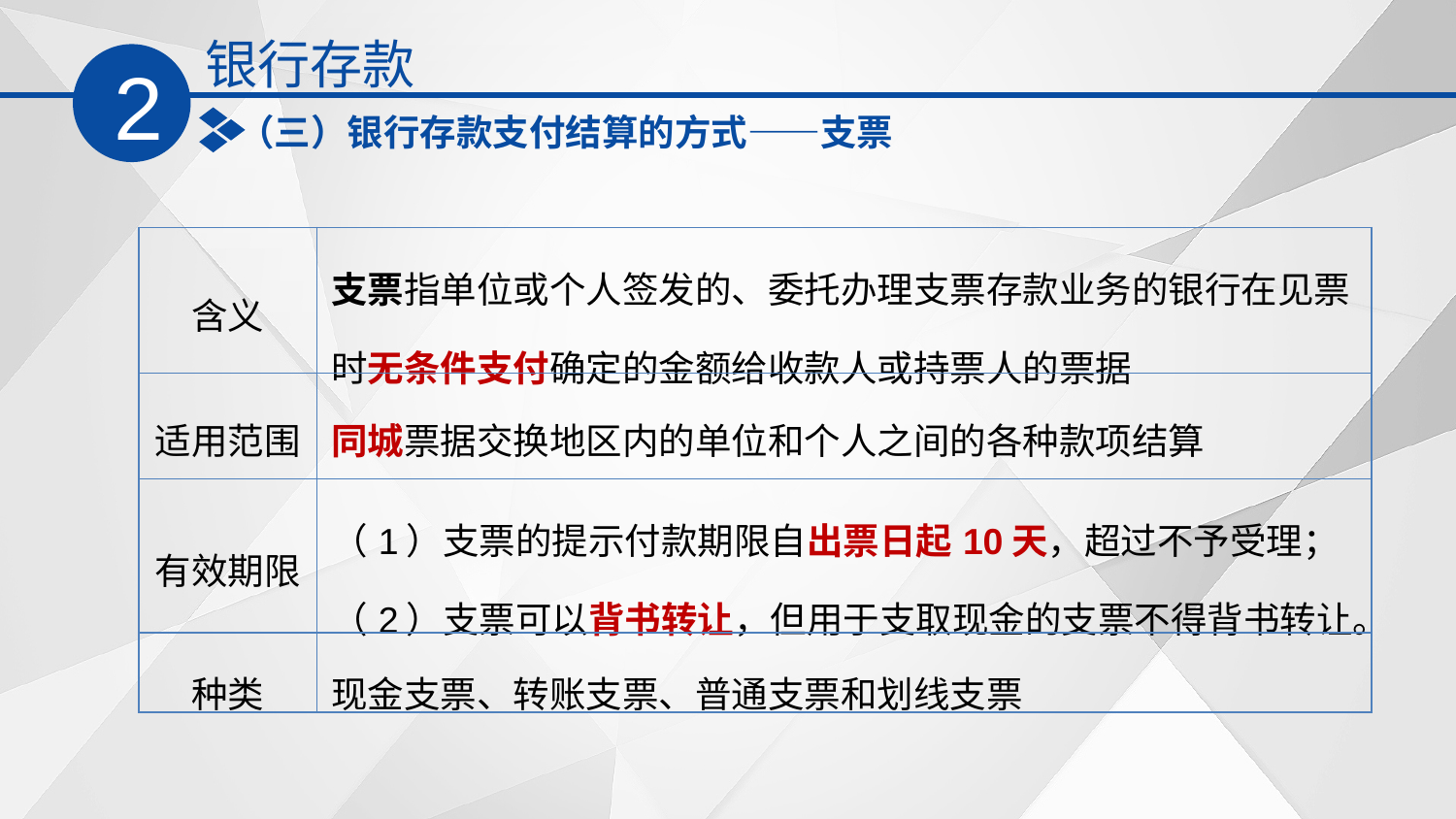

银行存款
2

（三）银行存款支付结算的方式——支票

| 含义 | 支票指单位或个人签发的、委托办理支票存款业务的银行在见票时无条件支付确定的金额给收款人或持票人的票据 |
| --- | --- |
| 适用范围 | 同城票据交换地区内的单位和个人之间的各种款项结算 |
| 有效期限 | （1）支票的提示付款期限自出票日起10天，超过不予受理； （2）支票可以背书转让，但用于支取现金的支票不得背书转让。 |
| 种类 | 现金支票、转账支票、普通支票和划线支票 |